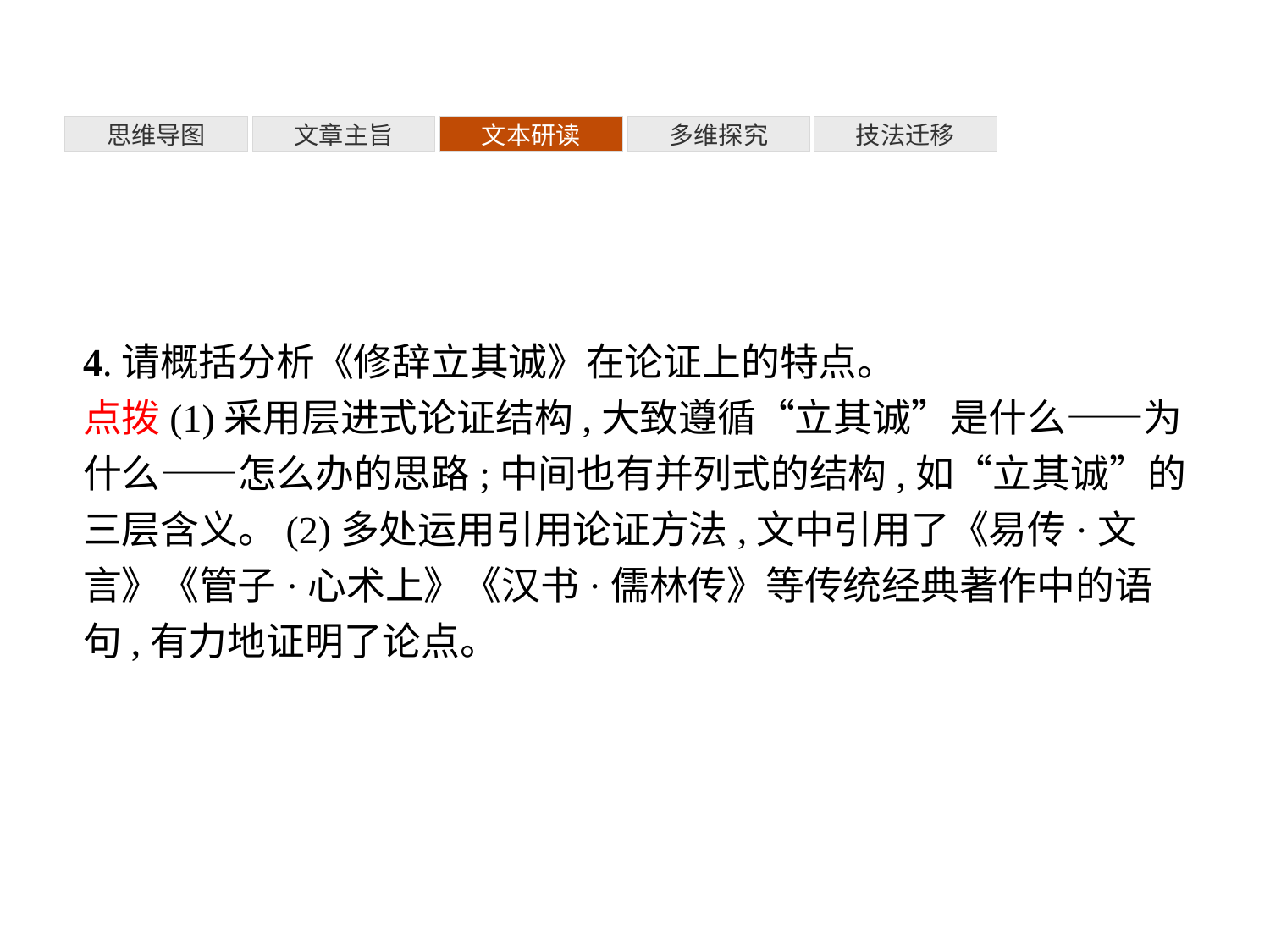

多维探究
思维导图
文章主旨
文本研读
技法迁移
4.请概括分析《修辞立其诚》在论证上的特点。
点拨(1)采用层进式论证结构,大致遵循“立其诚”是什么——为什么——怎么办的思路;中间也有并列式的结构,如“立其诚”的三层含义。(2)多处运用引用论证方法,文中引用了《易传·文言》《管子·心术上》《汉书·儒林传》等传统经典著作中的语句,有力地证明了论点。